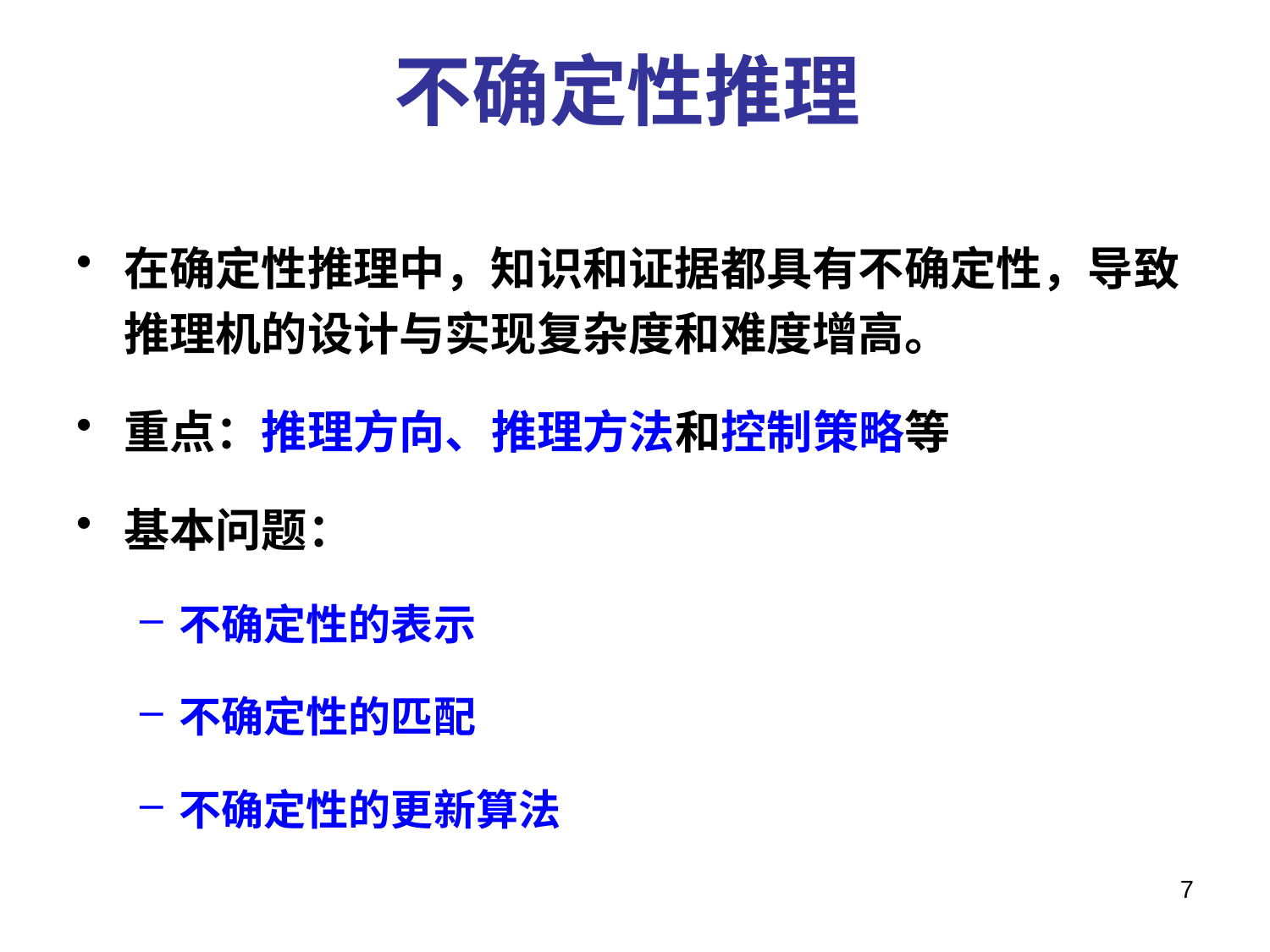

不确定性推理
在确定性推理中，知识和证据都具有不确定性，导致推理机的设计与实现复杂度和难度增高。
重点：推理方向、推理方法和控制策略等
基本问题：
不确定性的表示
不确定性的匹配
不确定性的更新算法
7